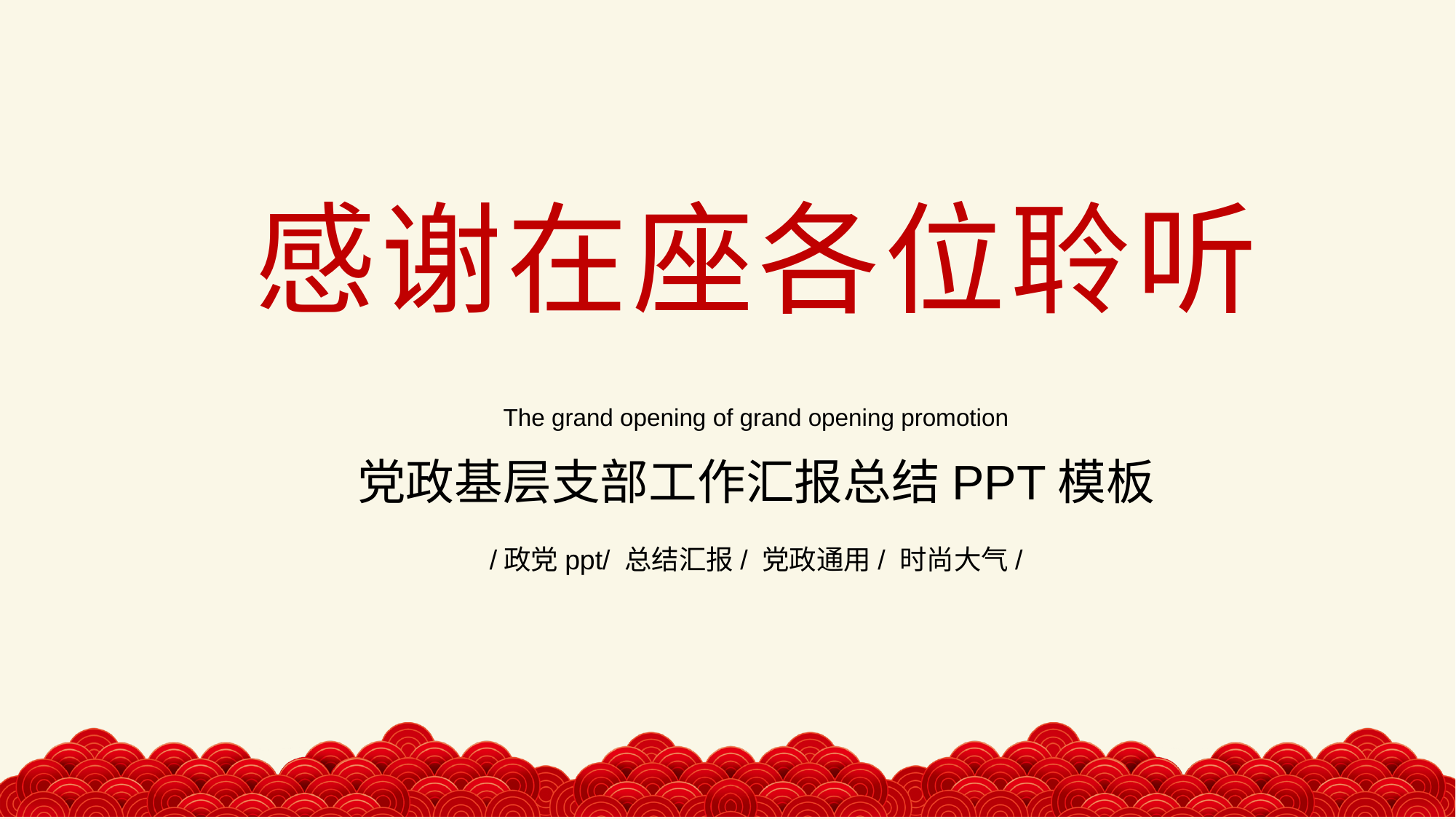

感谢在座各位聆听
The grand opening of grand opening promotion
党政基层支部工作汇报总结PPT模板
/政党ppt/ 总结汇报/ 党政通用/ 时尚大气/